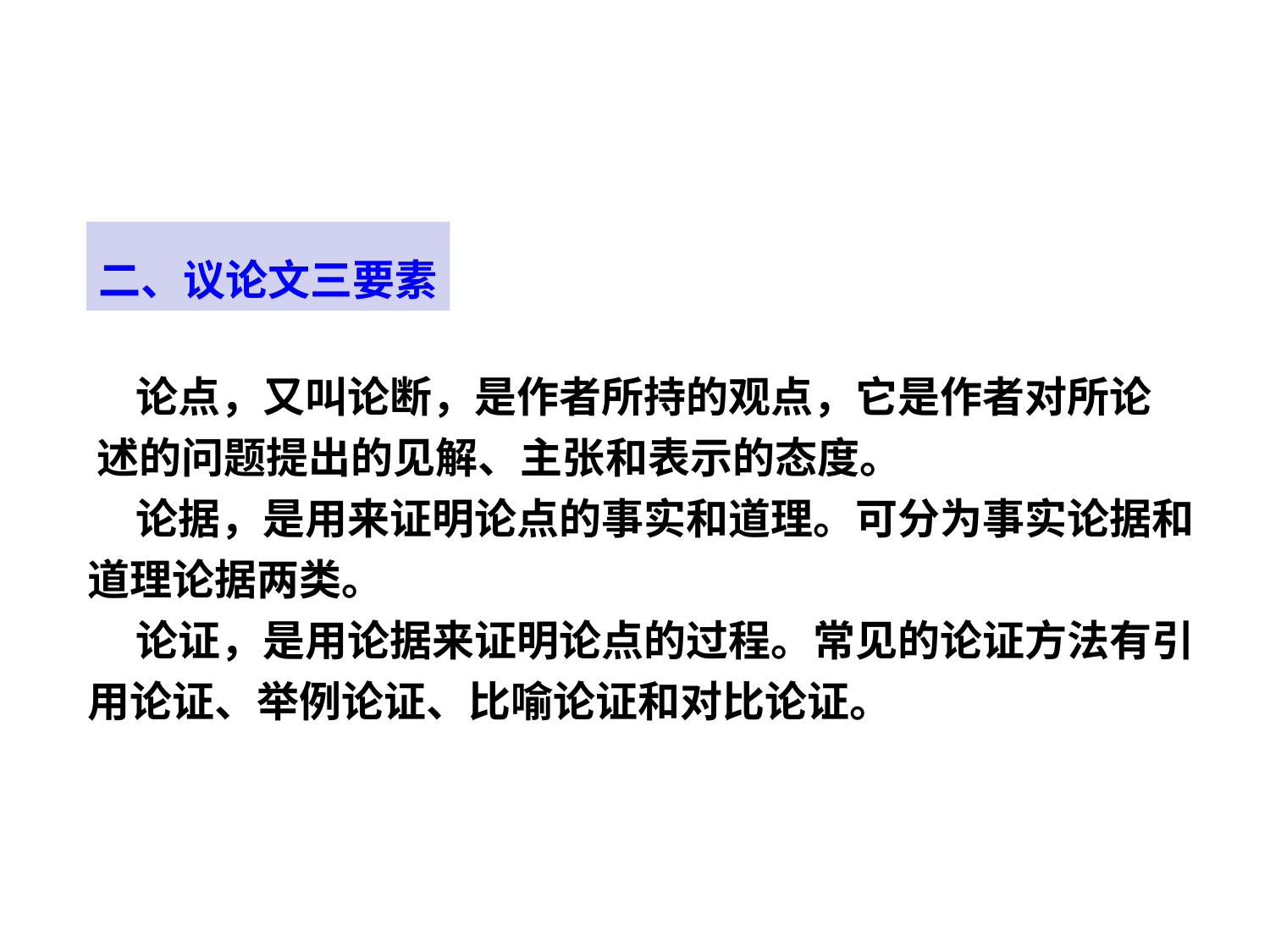

二、议论文三要素
    论点，又叫论断，是作者所持的观点，它是作者对所论       述的问题提出的见解、主张和表示的态度。
    论据，是用来证明论点的事实和道理。可分为事实论据和道理论据两类。
    论证，是用论据来证明论点的过程。常见的论证方法有引用论证、举例论证、比喻论证和对比论证。